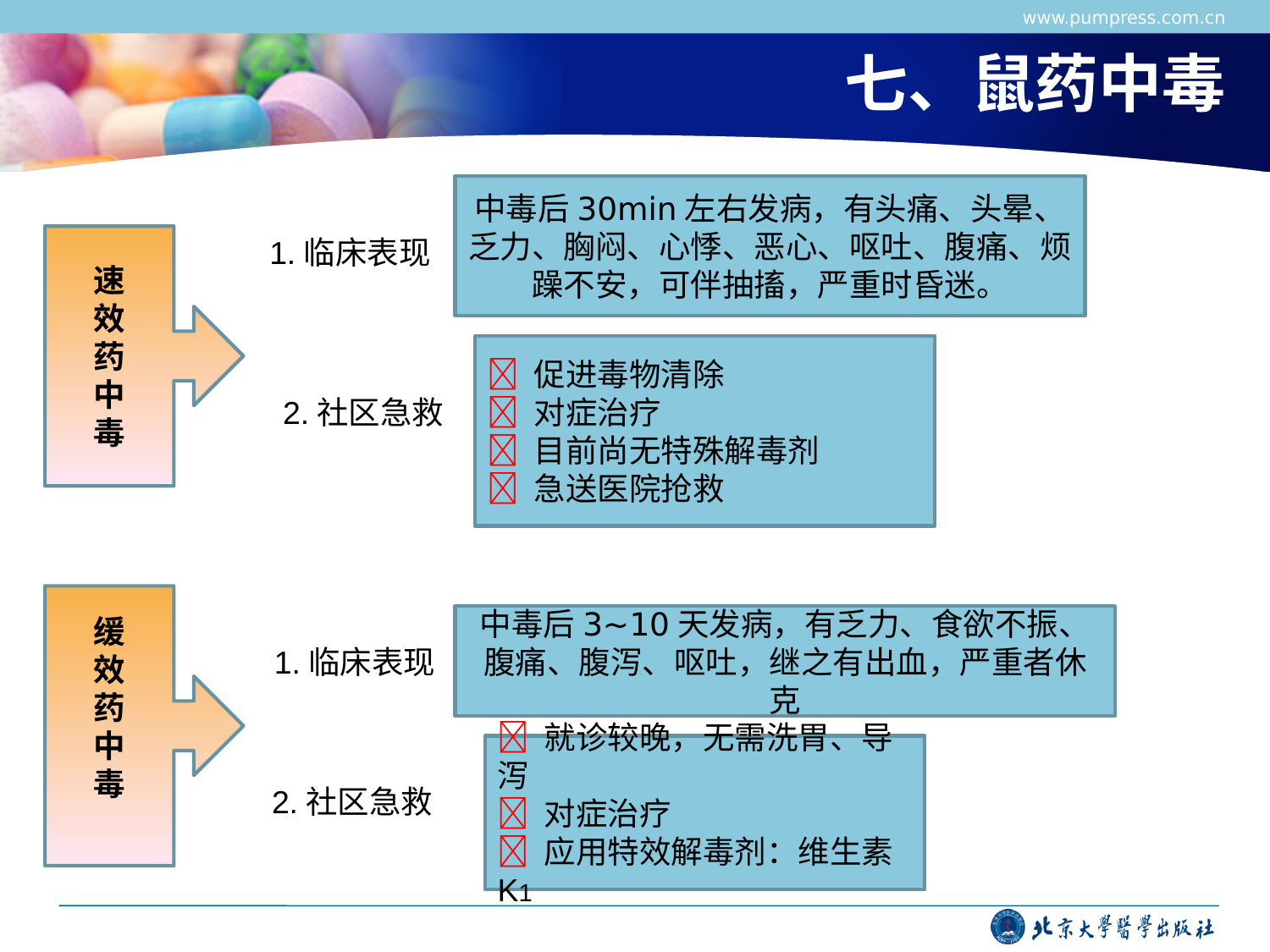

www.pumpress.com.cn
# 七、鼠药中毒
中毒后30min左右发病，有头痛、头晕、乏力、胸闷、心悸、恶心、呕吐、腹痛、烦躁不安，可伴抽搐，严重时昏迷。

速
效
药
中
毒

       1.临床表现
! 促进毒物清除
! 对症治疗
! 目前尚无特殊解毒剂
! 急送医院抢救
             2.社区急救

缓
效
药
中
毒

中毒后3~10天发病，有乏力、食欲不振、腹痛、腹泻、呕吐，继之有出血，严重者休克
   1.临床表现
! 就诊较晚，无需洗胃、导泻
! 对症治疗
! 应用特效解毒剂：维生素K1
     2.社区急救